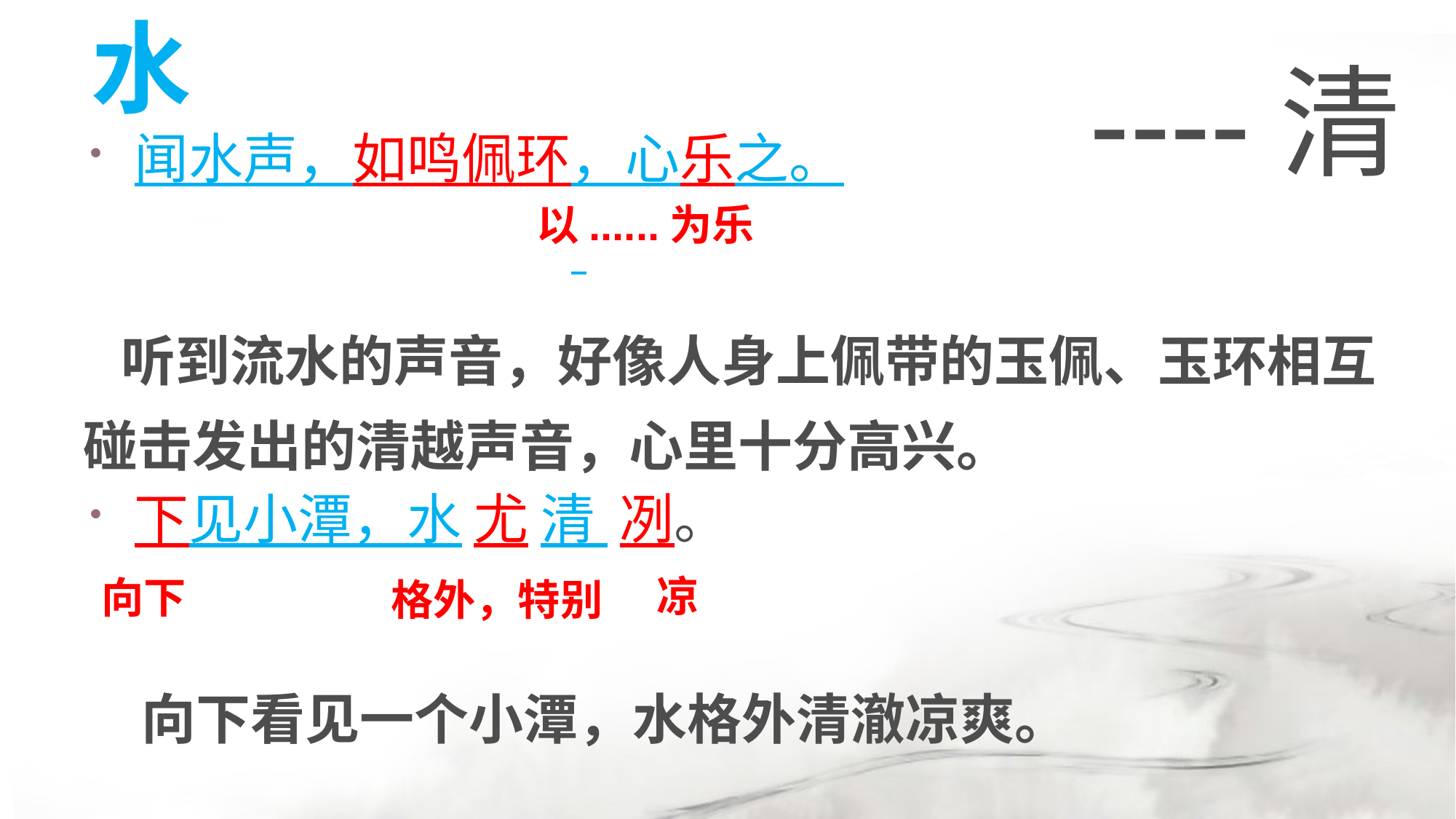

----清
# 水
闻水声，如鸣佩环，心乐之。

下见小潭，水 尤 清  冽。

  以......为乐
  听到流水的声音，好像人身上佩带的玉佩、玉环相互碰击发出的清越声音，心里十分高兴。
凉
向下
格外，特别
向下看见一个小潭，水格外清澈凉爽。